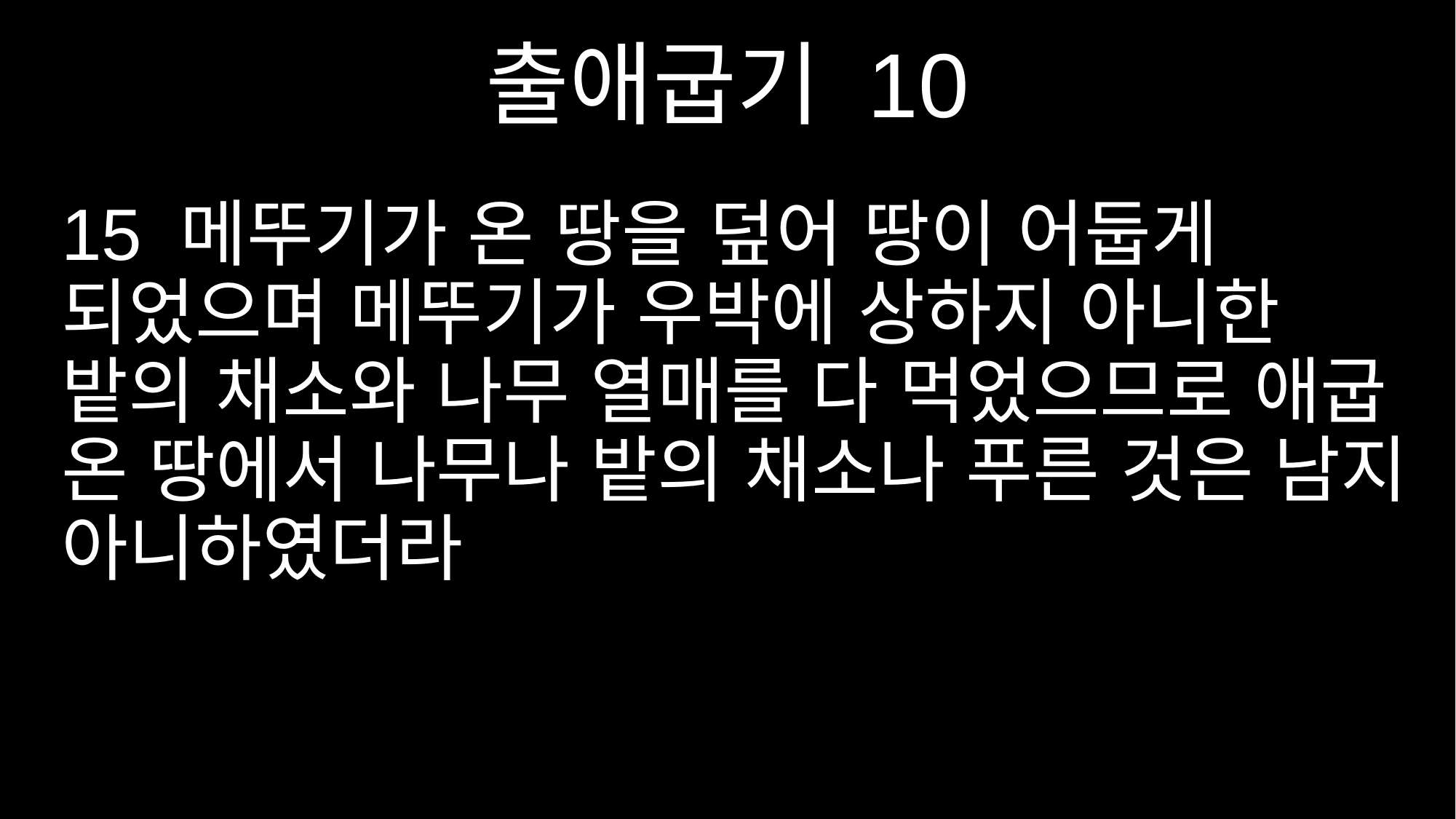

출애굽기 10
15 메뚜기가 온 땅을 덮어 땅이 어둡게 되었으며 메뚜기가 우박에 상하지 아니한 밭의 채소와 나무 열매를 다 먹었으므로 애굽 온 땅에서 나무나 밭의 채소나 푸른 것은 남지 아니하였더라